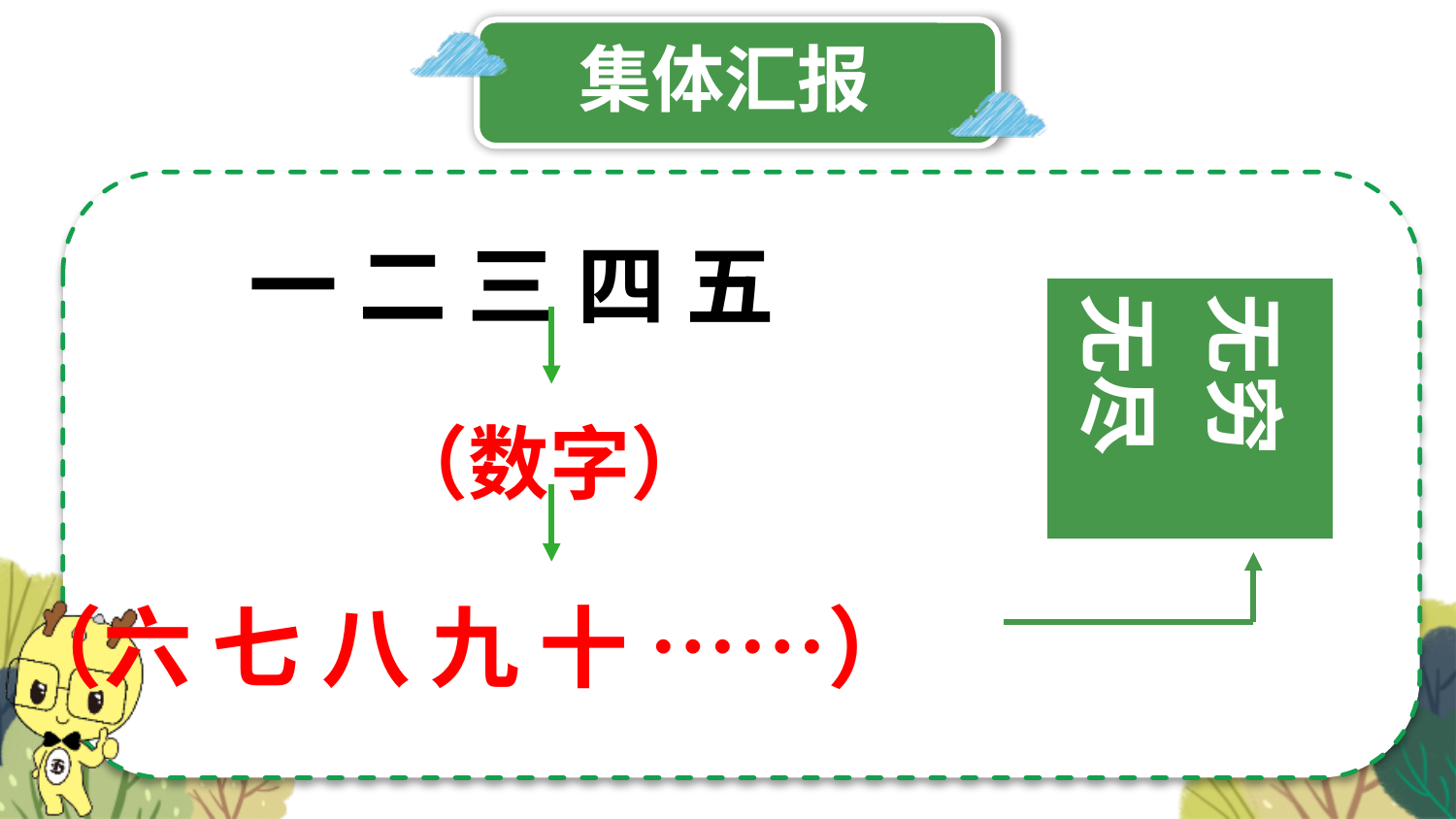

集体汇报
一 二 三 四 五
无穷无尽
（数字）
（六 七 八 九 十 ……）